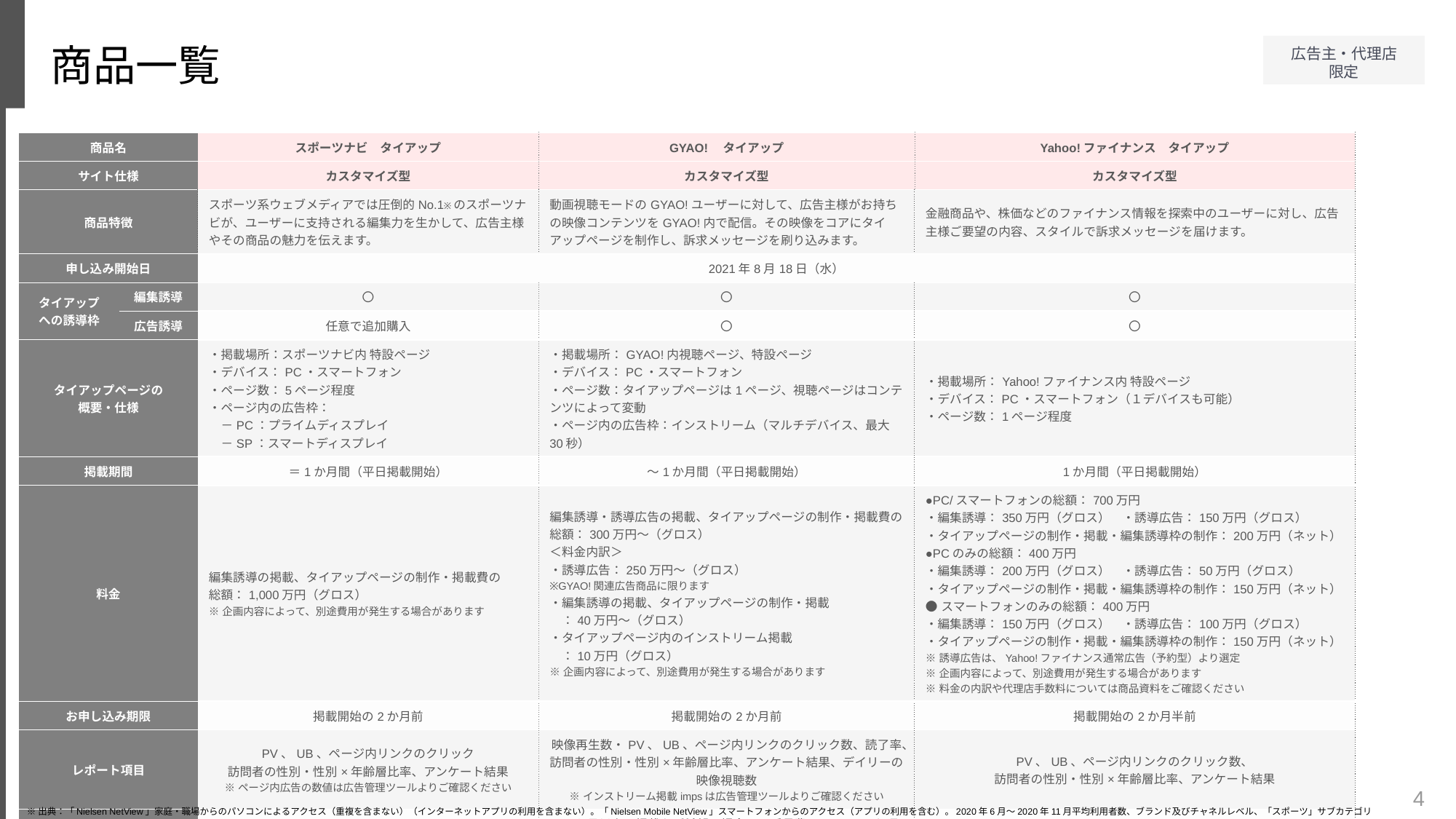

商品一覧
| 商品名 |  | スポーツナビ　タイアップ | GYAO!　タイアップ | Yahoo!ファイナンス　タイアップ |
| --- | --- | --- | --- | --- |
| サイト仕様 |  | カスタマイズ型 | カスタマイズ型 | カスタマイズ型 |
| 商品特徴 |  | スポーツ系ウェブメディアでは圧倒的No.1※のスポーツナビが、ユーザーに支持される編集力を生かして、広告主様やその商品の魅力を伝えます。 | 動画視聴モードのGYAO!ユーザーに対して、広告主様がお持ちの映像コンテンツをGYAO!内で配信。その映像をコアにタイアップページを制作し、訴求メッセージを刷り込みます。 | 金融商品や、株価などのファイナンス情報を探索中のユーザーに対し、広告主様ご要望の内容、スタイルで訴求メッセージを届けます。 |
| 申し込み開始日 |  | 2021年8月18日（水） |  |  |
| タイアップ への誘導枠 | 編集誘導 | 〇 | 〇 | 〇 |
|  | 広告誘導 | 任意で追加購入 | 〇 | 〇 |
| タイアップページの 概要・仕様 |  | ・掲載場所：スポーツナビ内 特設ページ ・デバイス：PC・スマートフォン ・ページ数：5ページ程度 ・ページ内の広告枠： 　－PC：プライムディスプレイ 　－SP：スマートディスプレイ | ・掲載場所：GYAO!内視聴ページ、特設ページ ・デバイス：PC・スマートフォン ・ページ数：タイアップページは1ページ、視聴ページはコンテンツによって変動 ・ページ内の広告枠：インストリーム（マルチデバイス、最大30秒） | ・掲載場所：Yahoo!ファイナンス内 特設ページ ・デバイス：PC・スマートフォン（１デバイスも可能） ・ページ数：1ページ程度 |
| 掲載期間 |  | ＝1か月間（平日掲載開始） | ～1か月間（平日掲載開始） | 1か月間（平日掲載開始） |
| 料金 |  | 編集誘導の掲載、タイアップページの制作・掲載費の 総額：1,000万円（グロス） ※企画内容によって、別途費用が発生する場合があります | 編集誘導・誘導広告の掲載、タイアップページの制作・掲載費の総額：300万円～（グロス） ＜料金内訳＞ ・誘導広告：250万円～（グロス） ※GYAO!関連広告商品に限ります ・編集誘導の掲載、タイアップページの制作・掲載 　：40万円～（グロス） ・タイアップページ内のインストリーム掲載 　：10万円（グロス） ※企画内容によって、別途費用が発生する場合があります | ●PC/スマートフォンの総額：700万円 ・編集誘導：350万円（グロス）　・誘導広告：150万円（グロス） ・タイアップページの制作・掲載・編集誘導枠の制作：200万円（ネット） ●PCのみの総額：400万円 ・編集誘導：200万円（グロス）　・誘導広告：50万円（グロス） ・タイアップページの制作・掲載・編集誘導枠の制作：150万円（ネット） ●スマートフォンのみの総額：400万円 ・編集誘導：150万円（グロス）　・誘導広告：100万円（グロス） ・タイアップページの制作・掲載・編集誘導枠の制作：150万円（ネット） ※誘導広告は、Yahoo!ファイナンス通常広告（予約型）より選定 ※企画内容によって、別途費用が発生する場合があります ※料金の内訳や代理店手数料については商品資料をご確認ください |
| お申し込み期限 |  | 掲載開始の2か月前 | 掲載開始の2か月前 | 掲載開始の2か月半前 |
| レポート項目 |  | PV、UB、ページ内リンクのクリック 訪問者の性別・性別×年齢層比率、アンケート結果 ※ページ内広告の数値は広告管理ツールよりご確認ください | 映像再生数・PV、UB、ページ内リンクのクリック数、読了率、 訪問者の性別・性別×年齢層比率、アンケート結果、デイリーの映像視聴数 ※インストリーム掲載impsは広告管理ツールよりご確認ください | PV、UB、ページ内リンクのクリック数、 訪問者の性別・性別×年齢層比率、アンケート結果 |
| 備考 |  |  | ・1か月以上の掲載をご希望の場合は、延長費3000円/日を頂戴いたします ・ヤフーTOPタイムラインやGYAO!アプリ内タイムライン枠など広告が掲載されない面でコンテンツが再生された場合、インストリームは掲載されません | サイト構成のための素材を、完全パッケージ状態で納品いただき、サイトを制作・掲載します。 弊社では、テキスト原稿や画像など掲載コンテンツの制作は行いません。 |
4
※出典：「Nielsen NetView」家庭・職場からのパソコンによるアクセス（重複を含まない）（インターネットアプリの利用を含まない）。「Nielsen Mobile NetView」スマートフォンからのアクセス（アプリの利用を含む）。2020年6月～2020年11月平均利用者数、ブランド及びチャネルレベル、「スポーツ」サブカテゴリ